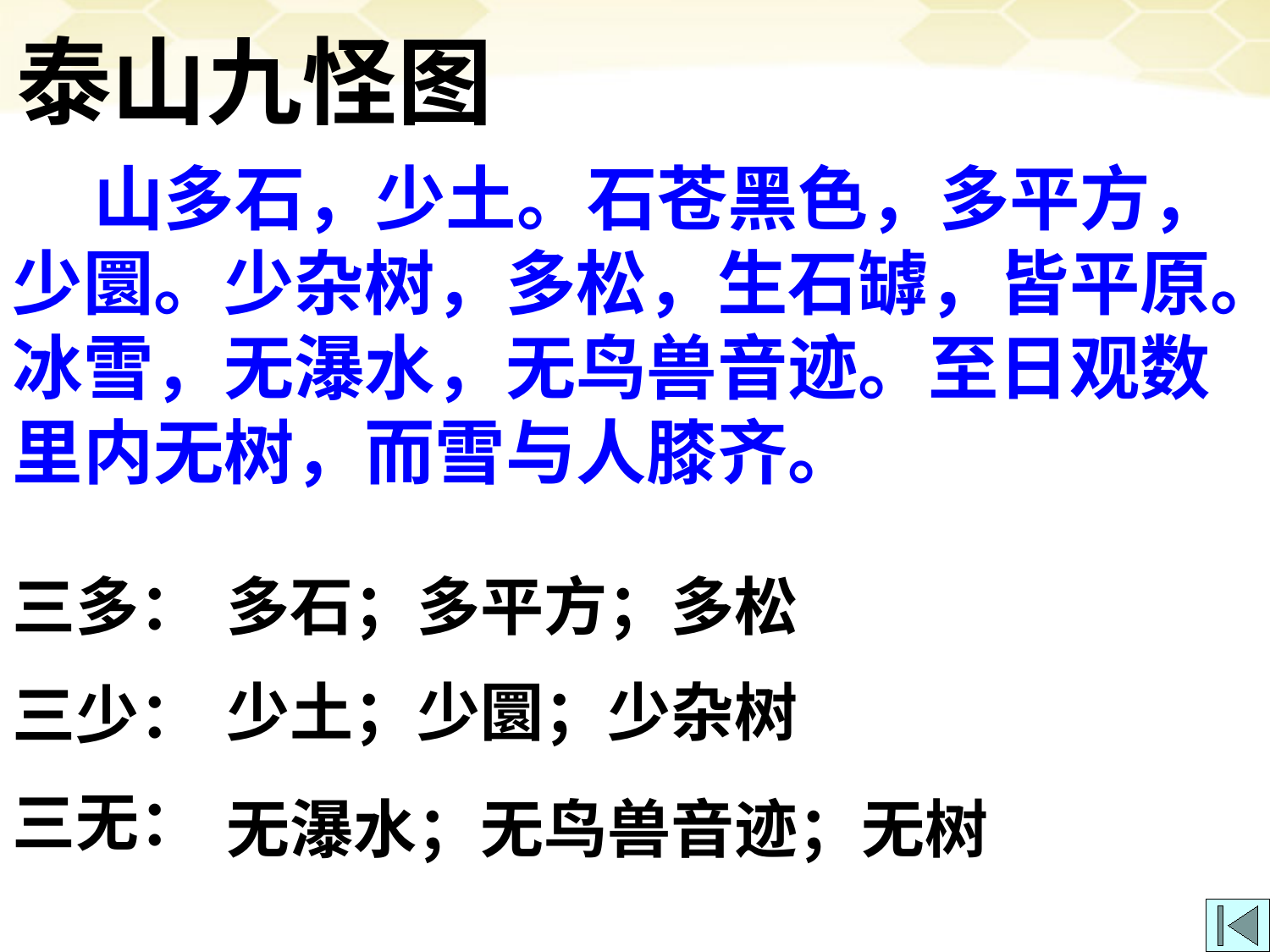

# 泰山九怪图
    山多石，少土。石苍黑色，多平方，少圜。少杂树，多松，生石罅，皆平原。冰雪，无瀑水，无鸟兽音迹。至日观数里内无树，而雪与人膝齐。
三多：
三少：
三无：
多石；多平方；多松
少土；少圜；少杂树
无瀑水；无鸟兽音迹；无树
